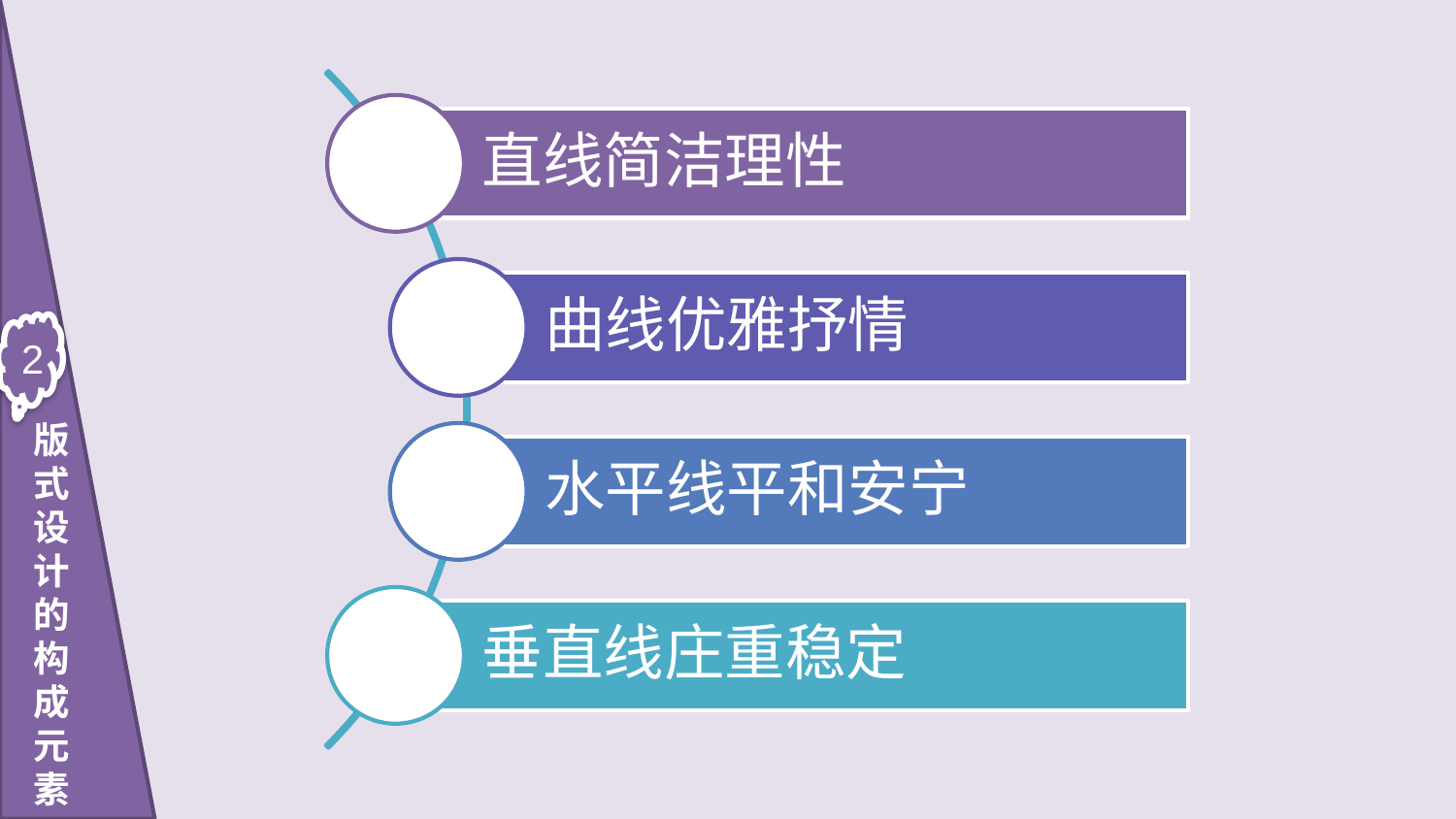

版式设计的构成元素
直线简洁理性
曲线优雅抒情
水平线平和安宁
垂直线庄重稳定
2